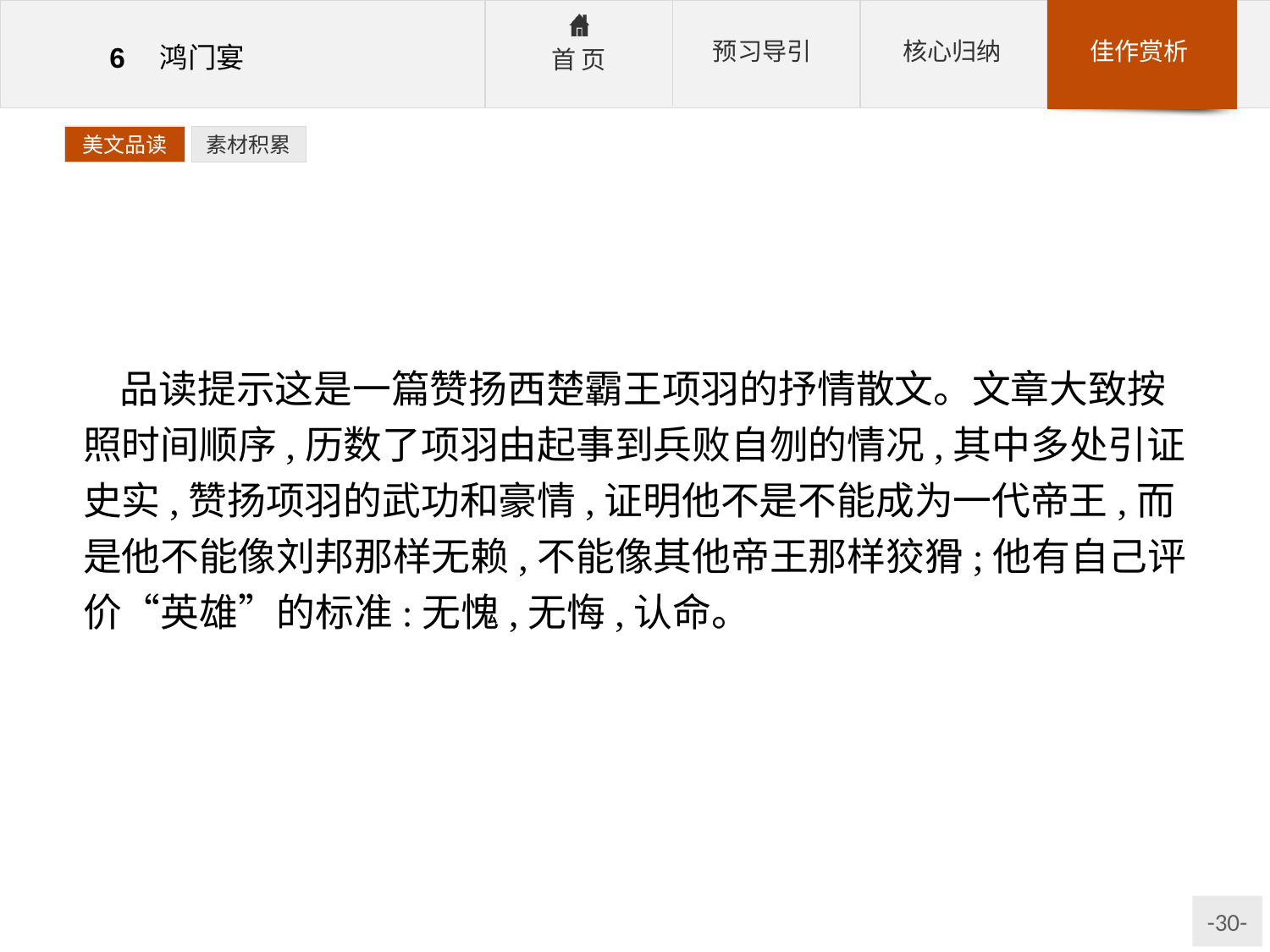

美文品读
素材积累
品读提示这是一篇赞扬西楚霸王项羽的抒情散文。文章大致按照时间顺序,历数了项羽由起事到兵败自刎的情况,其中多处引证史实,赞扬项羽的武功和豪情,证明他不是不能成为一代帝王,而是他不能像刘邦那样无赖,不能像其他帝王那样狡猾;他有自己评价“英雄”的标准:无愧,无悔,认命。